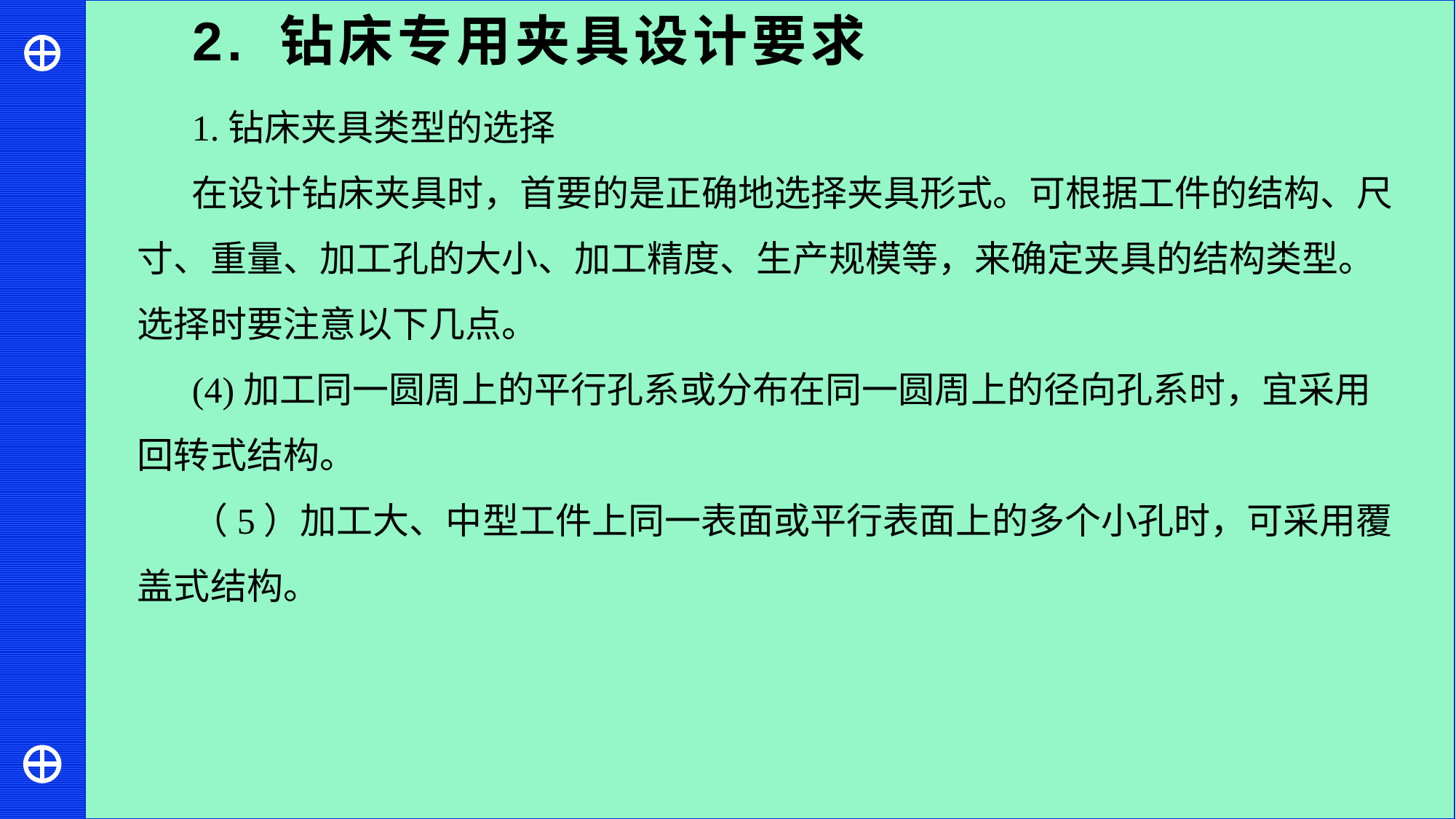

2. 钻床专用夹具设计要求
1.钻床夹具类型的选择
在设计钻床夹具时，首要的是正确地选择夹具形式。可根据工件的结构、尺寸、重量、加工孔的大小、加工精度、生产规模等，来确定夹具的结构类型。选择时要注意以下几点。
(4)加工同一圆周上的平行孔系或分布在同一圆周上的径向孔系时，宜采用回转式结构。
（5）加工大、中型工件上同一表面或平行表面上的多个小孔时，可采用覆盖式结构。